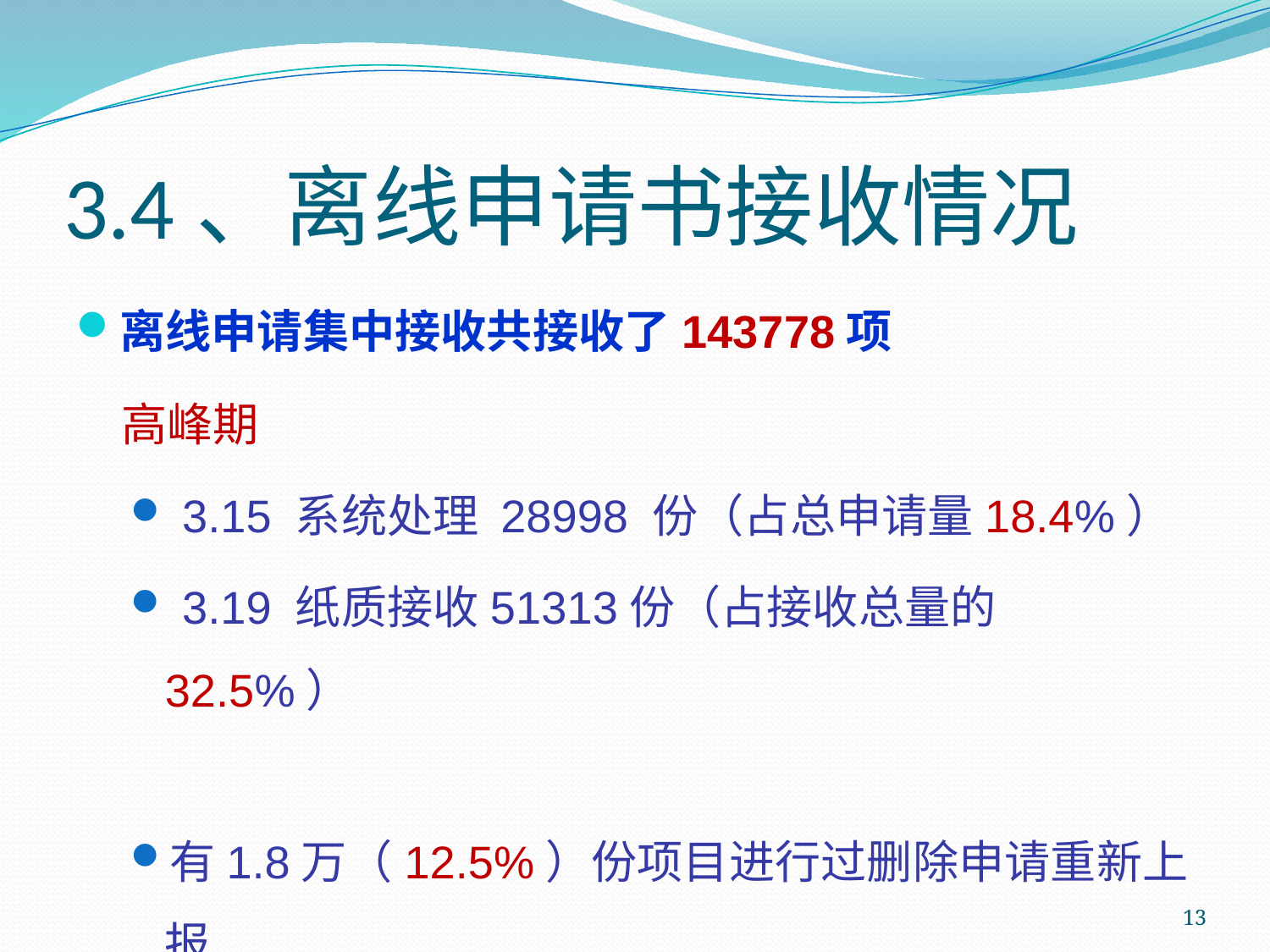

# 3.4、离线申请书接收情况
离线申请集中接收共接收了143778项
高峰期
 3.15 系统处理 28998 份（占总申请量18.4%）
 3.19 纸质接收51313份（占接收总量的32.5%）

有1.8万（12.5%）份项目进行过删除申请重新上报

13